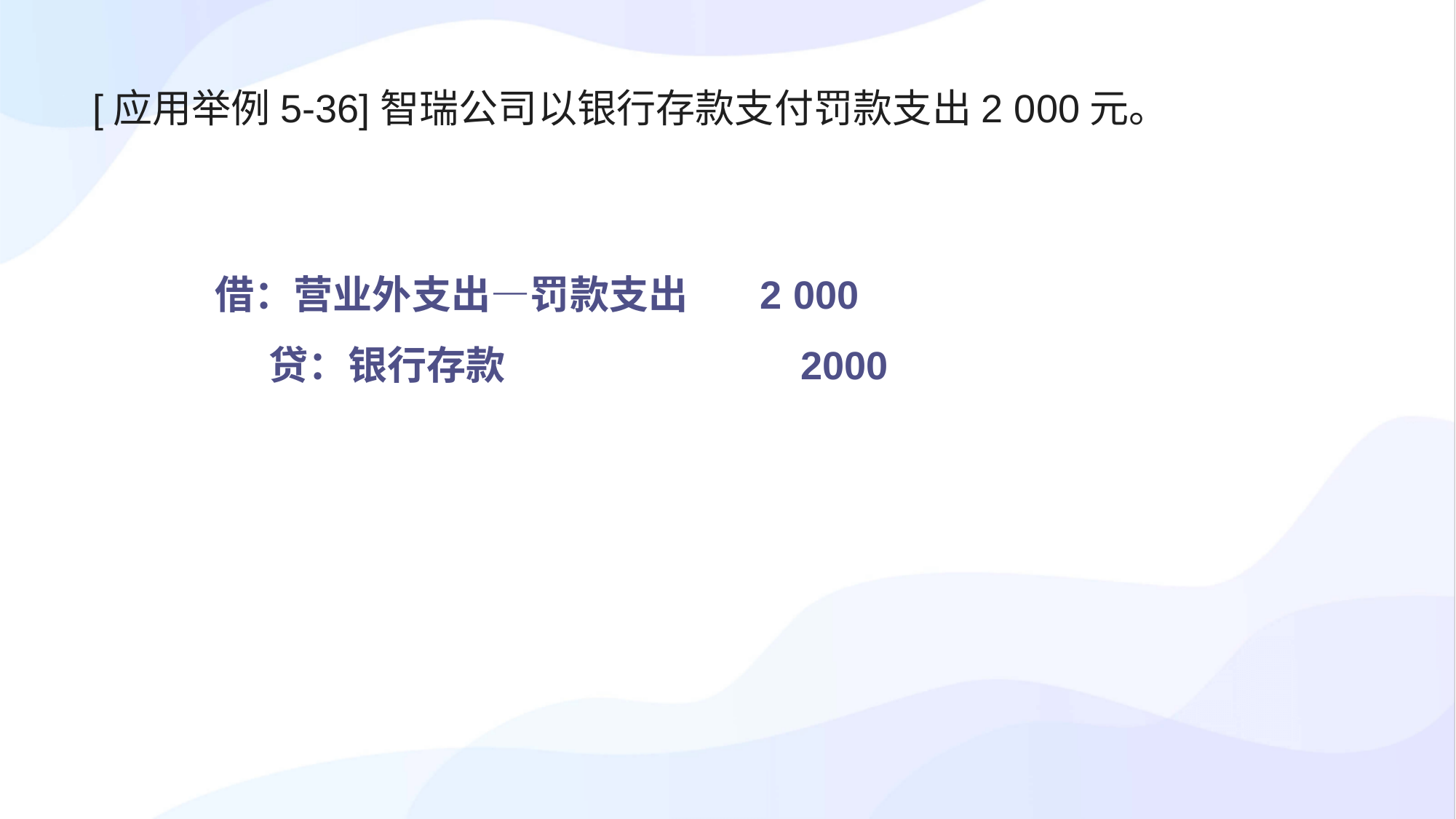

[应用举例5-36]智瑞公司以银行存款支付罚款支出2 000元。
借：营业外支出—罚款支出       2 000
     贷：银行存款                                2000